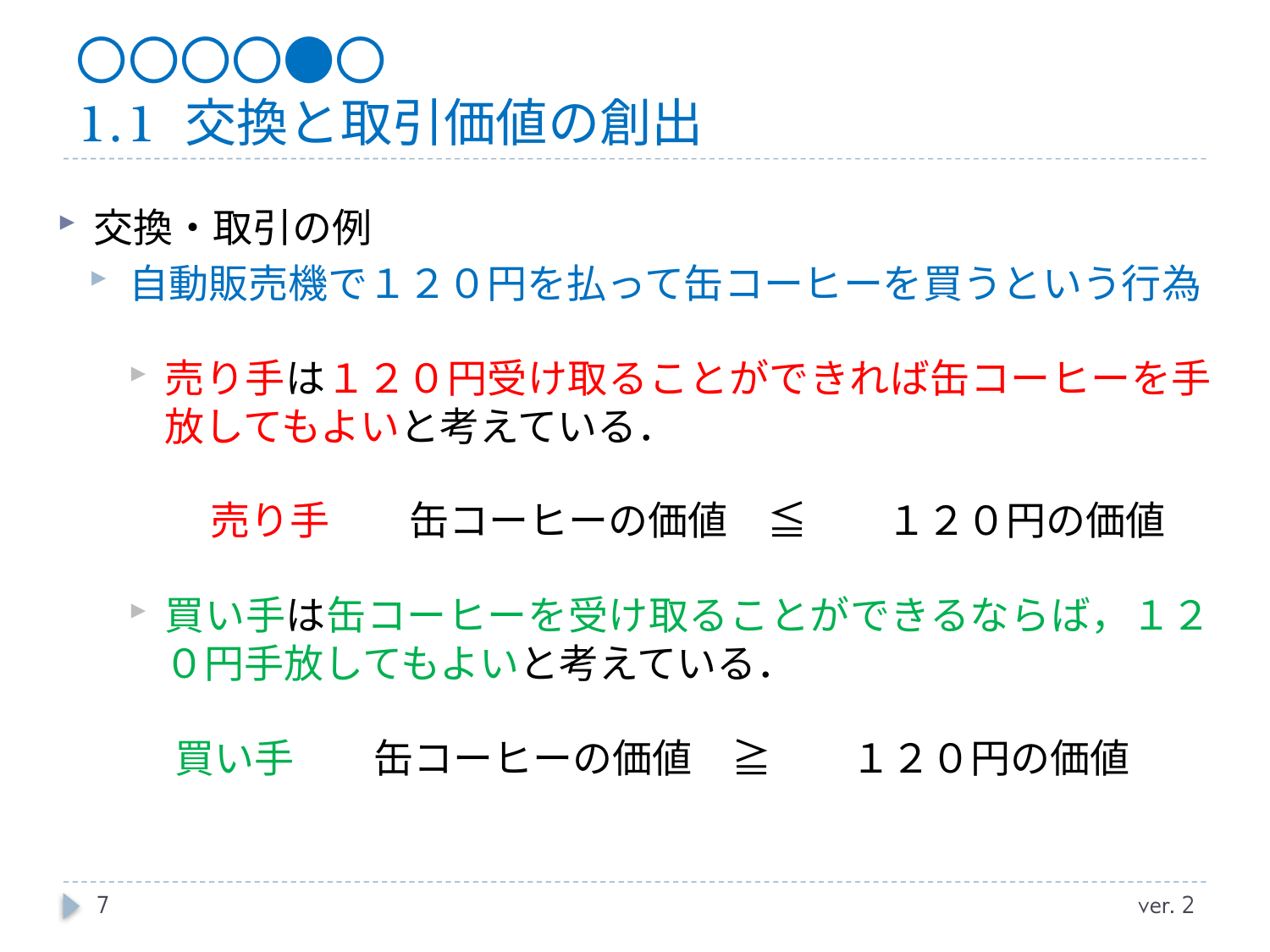

# 〇〇〇〇●〇 1.1 交換と取引価値の創出
交換・取引の例
自動販売機で１２０円を払って缶コーヒーを買うという行為

売り手は１２０円受け取ることができれば缶コーヒーを手放してもよいと考えている．

　売り手	缶コーヒーの価値	≦	１２０円の価値

買い手は缶コーヒーを受け取ることができるならば，１２０円手放してもよいと考えている．

	　買い手	缶コーヒーの価値	≧	１２０円の価値
7
ver. 2